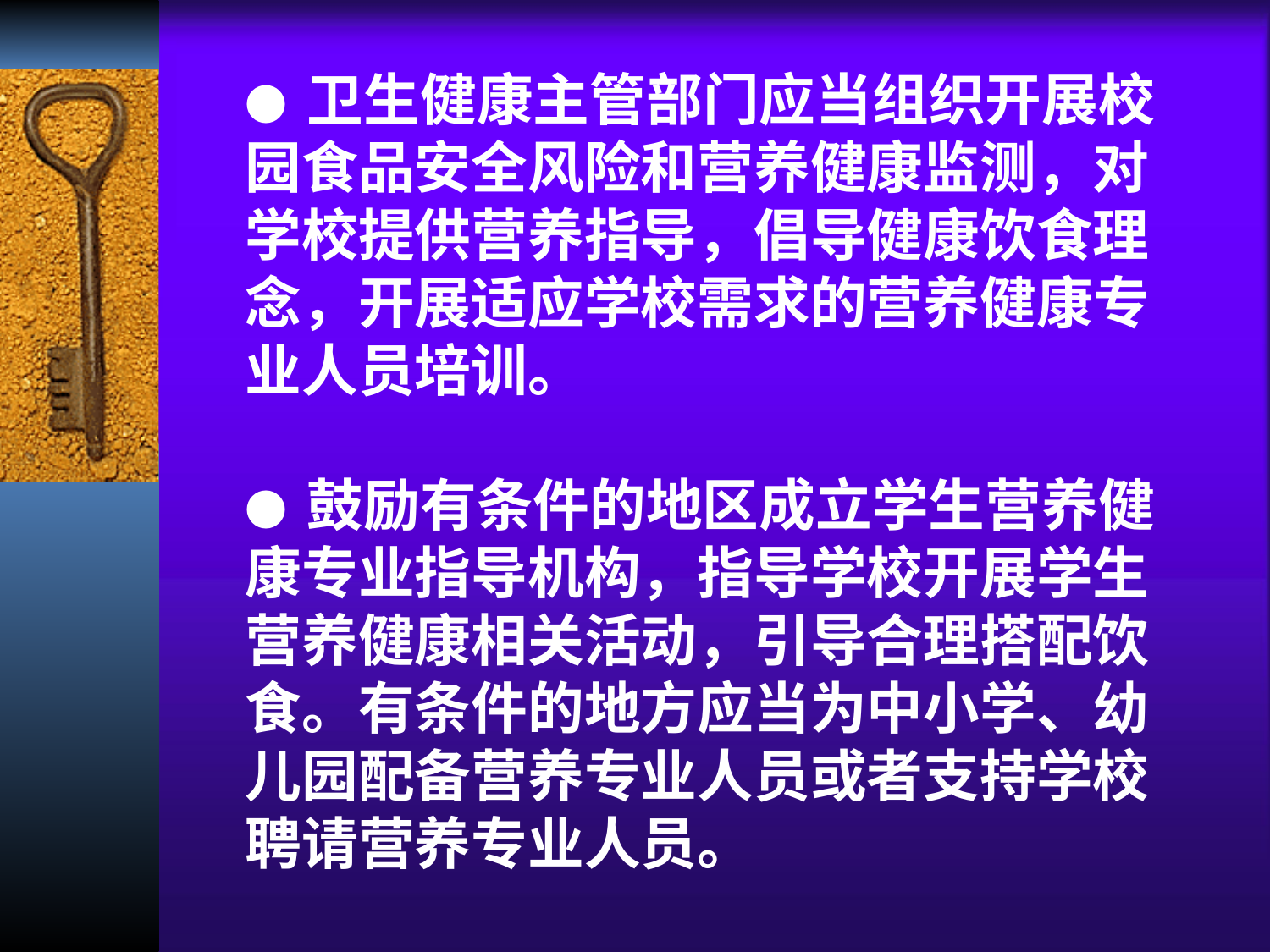

● 卫生健康主管部门应当组织开展校园食品安全风险和营养健康监测，对学校提供营养指导，倡导健康饮食理念，开展适应学校需求的营养健康专业人员培训。

● 鼓励有条件的地区成立学生营养健康专业指导机构，指导学校开展学生营养健康相关活动，引导合理搭配饮食。有条件的地方应当为中小学、幼儿园配备营养专业人员或者支持学校聘请营养专业人员。